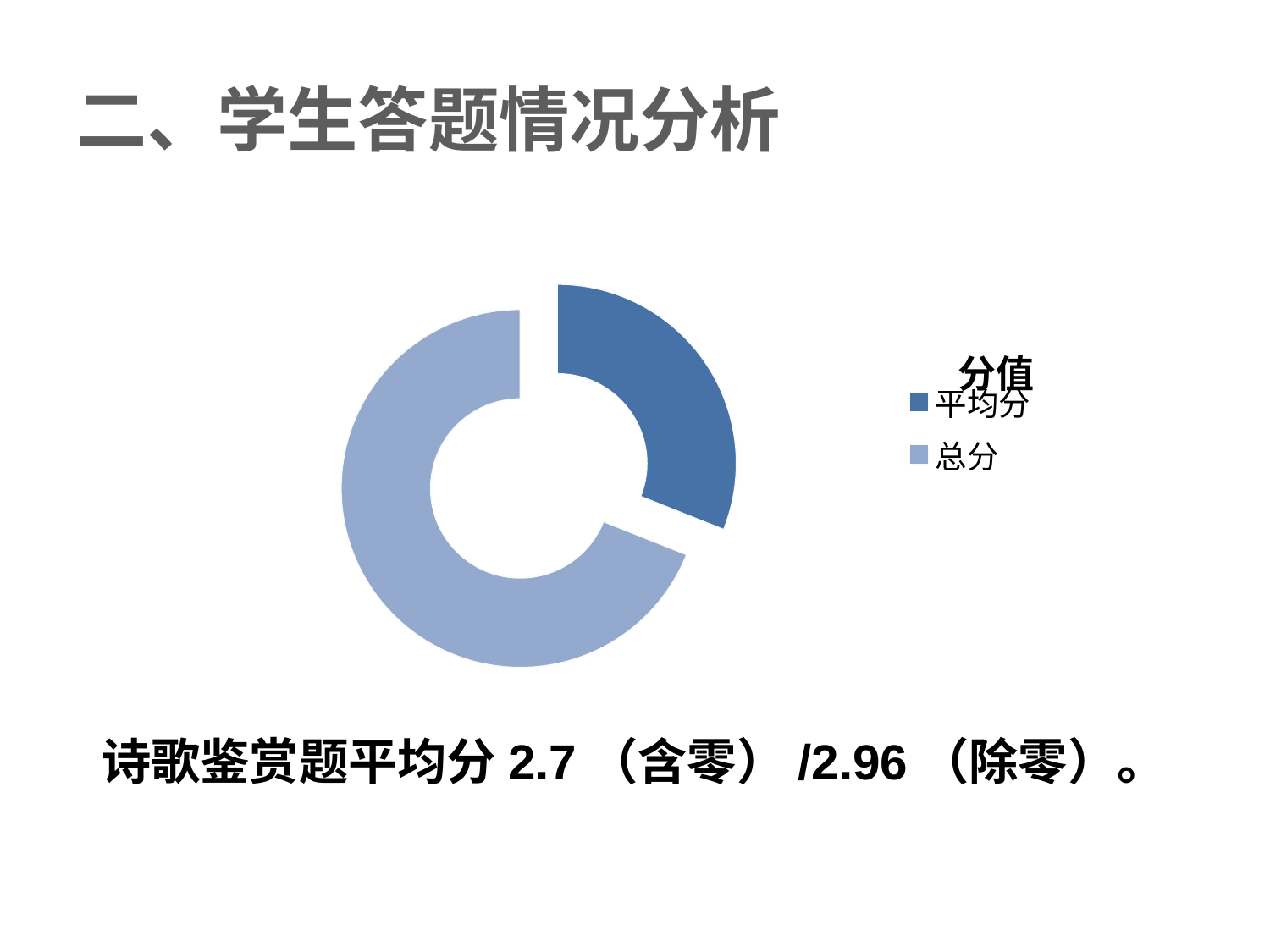

# 二、学生答题情况分析

### Chart:

| Category | 分值 |
|---|---|
| 平均分 | 2.7 |
| 总分 | 6.0 |
诗歌鉴赏题平均分2.7（含零）/2.96（除零）。